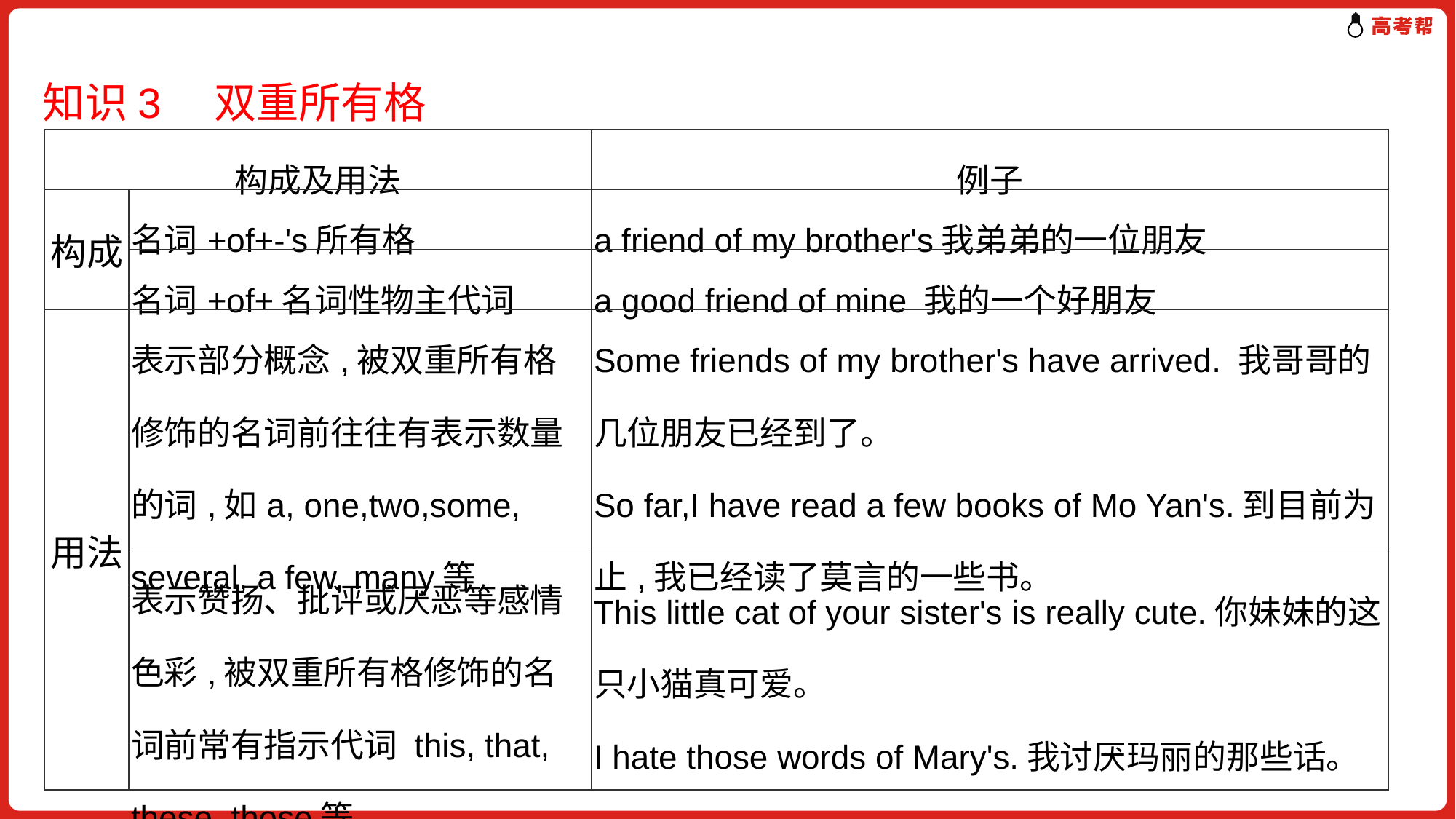

知识3　双重所有格
| 构成及用法 |  | 例子 |
| --- | --- | --- |
| 构成 | 名词+of+-'s所有格 | a friend of my brother's我弟弟的一位朋友 |
|  | 名词+of+名词性物主代词 | a good friend of mine 我的一个好朋友 |
| 用法 | 表示部分概念,被双重所有格修饰的名词前往往有表示数量的词,如a, one,two,some, several, a few, many等 | Some friends of my brother's have arrived. 我哥哥的几位朋友已经到了。 So far,I have read a few books of Mo Yan's.到目前为止,我已经读了莫言的一些书。 |
|  | 表示赞扬、批评或厌恶等感情色彩,被双重所有格修饰的名词前常有指示代词 this, that, these, those等 | This little cat of your sister's is really cute.你妹妹的这只小猫真可爱。 I hate those words of Mary's.我讨厌玛丽的那些话。 |